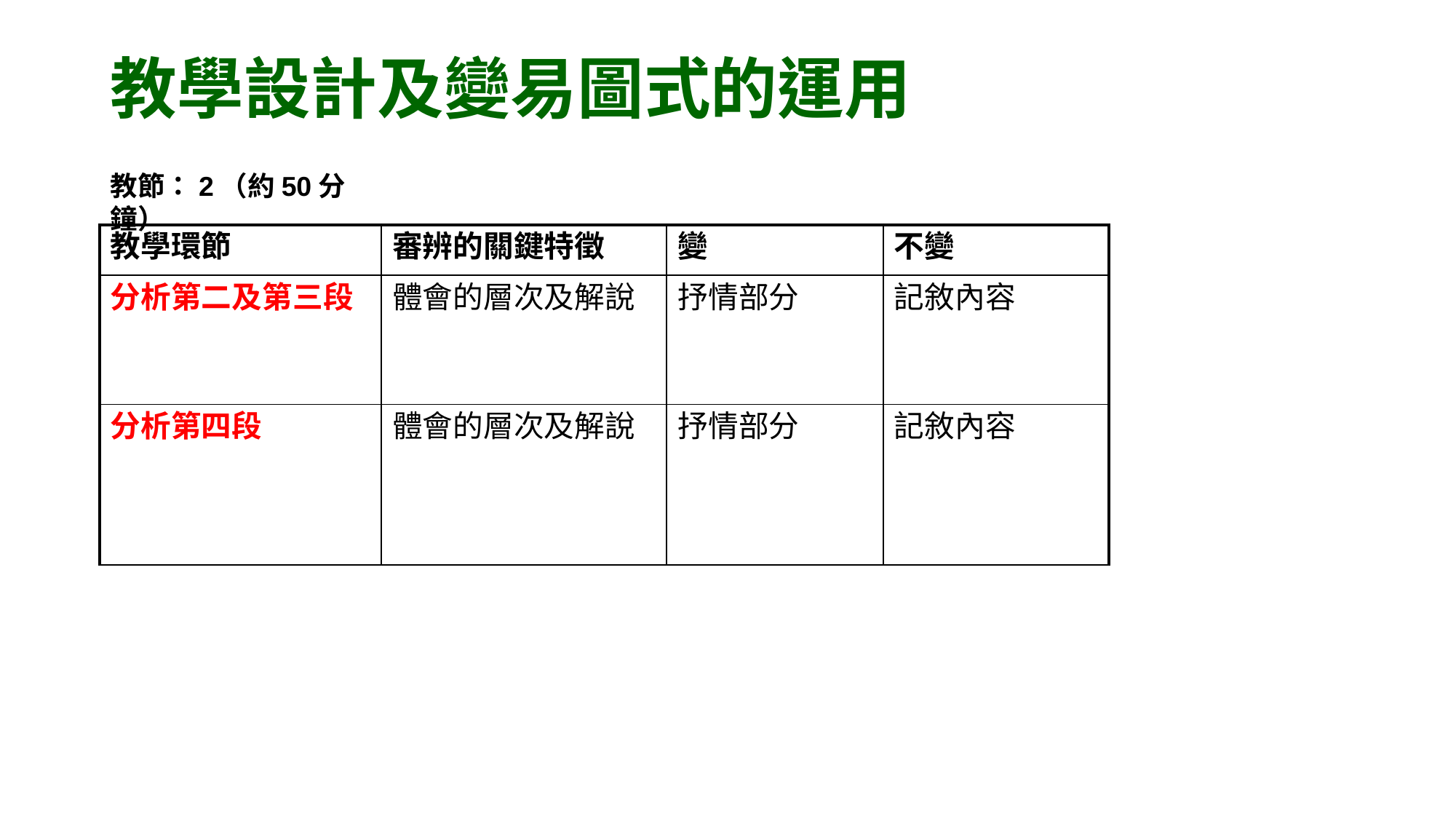

# 教學設計及變易圖式的運用
教節：2（約50分鐘）
| 教學環節 | 審辨的關鍵特徵 | 變 | 不變 |
| --- | --- | --- | --- |
| 分析第二及第三段 | 體會的層次及解說 | 抒情部分 | 記敘內容 |
| 分析第四段 | 體會的層次及解說 | 抒情部分 | 記敘內容 |